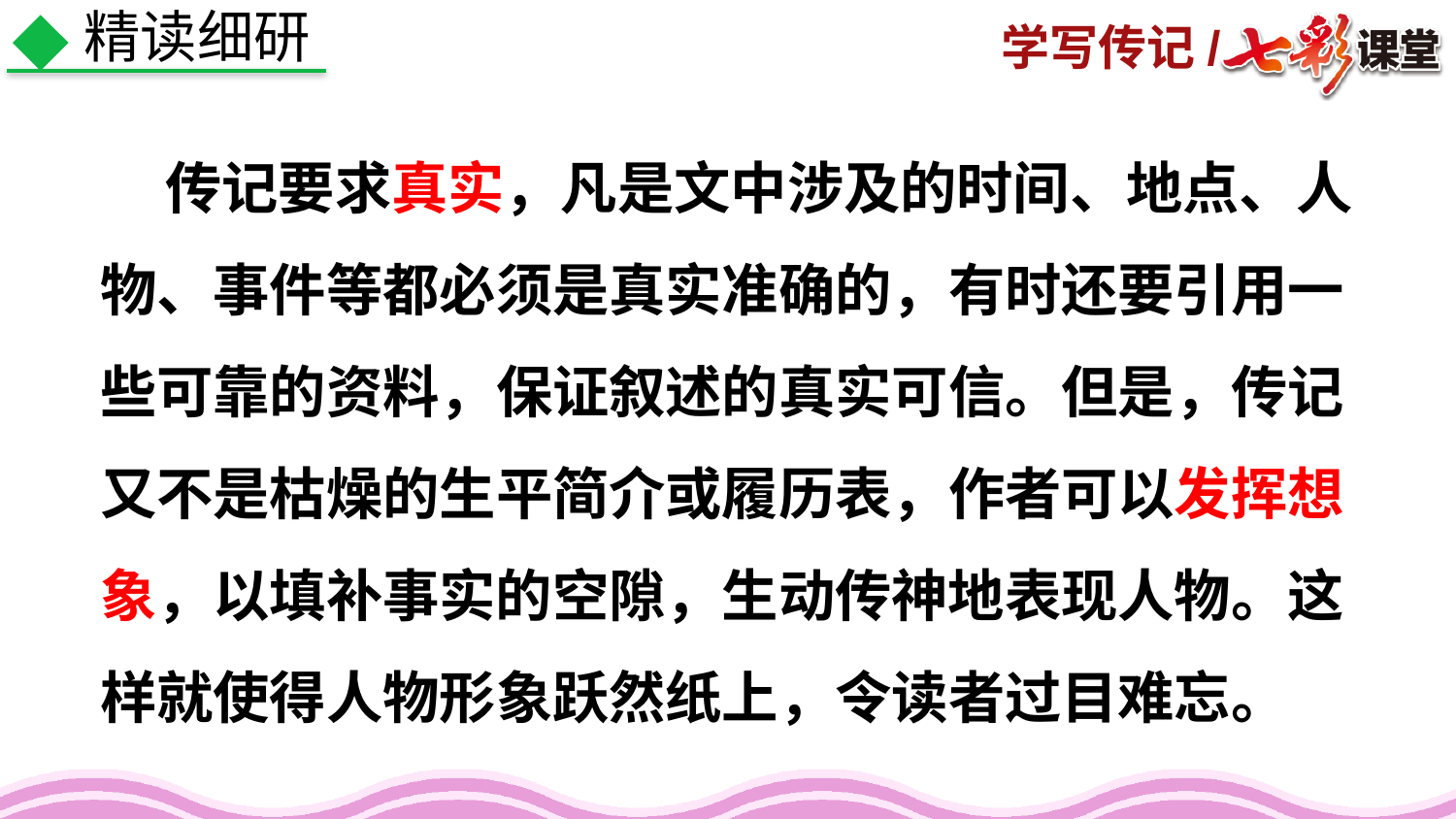

精读细研

    传记要求真实，凡是文中涉及的时间、地点、人物、事件等都必须是真实准确的，有时还要引用一些可靠的资料，保证叙述的真实可信。但是，传记又不是枯燥的生平简介或履历表，作者可以发挥想象，以填补事实的空隙，生动传神地表现人物。这样就使得人物形象跃然纸上，令读者过目难忘。